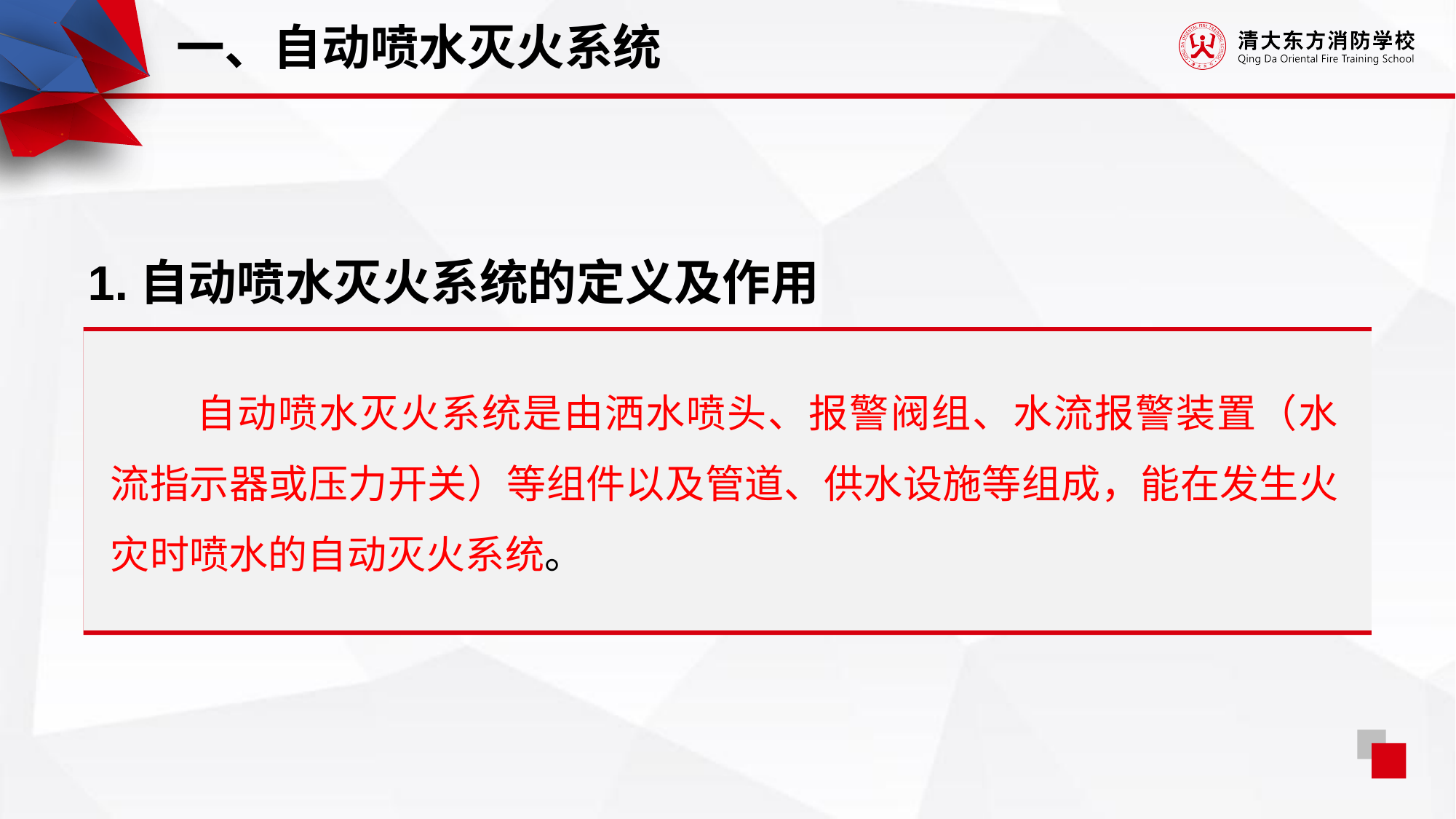

一、自动喷水灭火系统

1.自动喷水灭火系统的定义及作用

自动喷水灭火系统是由洒水喷头、报警阀组、水流报警装置（水流指示器或压力开关）等组件以及管道、供水设施等组成，能在发生火灾时喷水的自动灭火系统。